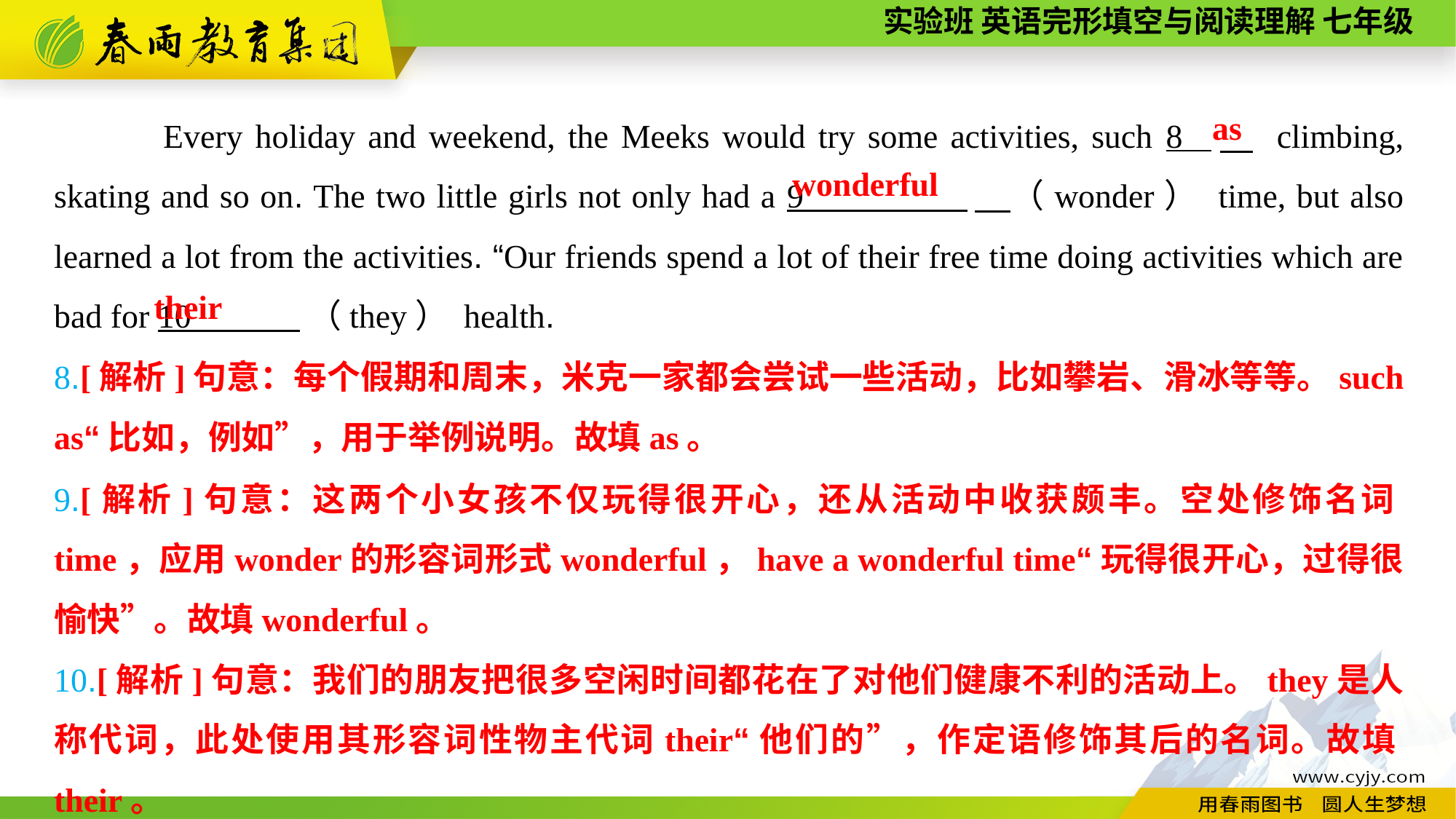

Every holiday and weekend, the Meeks would try some activities, such 8  　 climbing, skating and so on. The two little girls not only had a 9               　（wonder） time, but also learned a lot from the activities. “Our friends spend a lot of their free time doing activities which are bad for 10             （they） health.
 as
wonderful
their
8.[解析]句意：每个假期和周末，米克一家都会尝试一些活动，比如攀岩、滑冰等等。such as“比如，例如”，用于举例说明。故填as。
9.[解析]句意：这两个小女孩不仅玩得很开心，还从活动中收获颇丰。空处修饰名词time，应用wonder的形容词形式wonderful，have a wonderful time“玩得很开心，过得很愉快”。故填wonderful。
10.[解析]句意：我们的朋友把很多空闲时间都花在了对他们健康不利的活动上。they是人称代词，此处使用其形容词性物主代词their“他们的”，作定语修饰其后的名词。故填their。